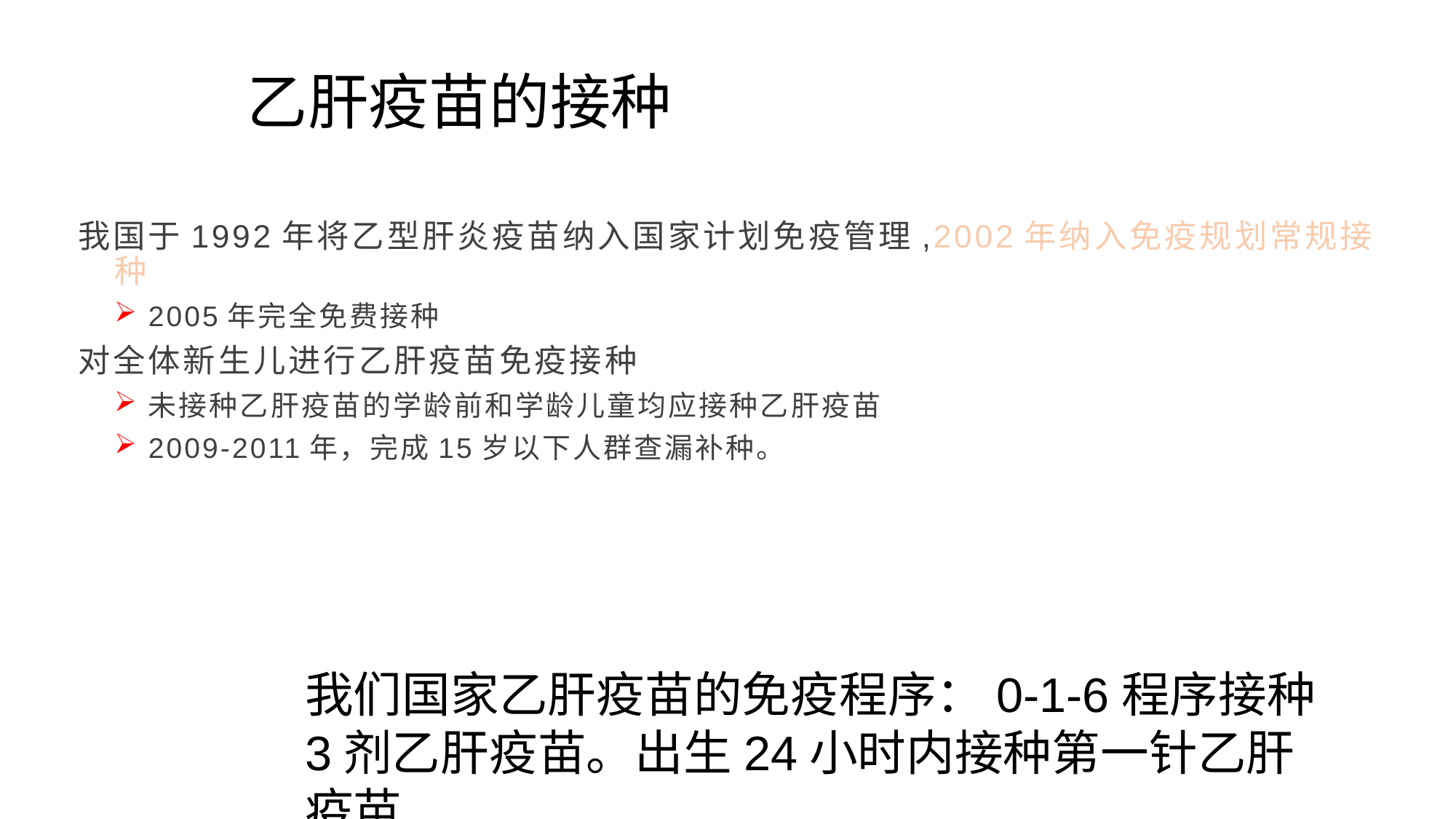

# 乙肝疫苗的接种
我国于1992年将乙型肝炎疫苗纳入国家计划免疫管理,2002年纳入免疫规划常规接种
2005年完全免费接种
对全体新生儿进行乙肝疫苗免疫接种
未接种乙肝疫苗的学龄前和学龄儿童均应接种乙肝疫苗
2009-2011年，完成15岁以下人群查漏补种。

我们国家乙肝疫苗的免疫程序：0-1-6程序接种3剂乙肝疫苗。出生24小时内接种第一针乙肝疫苗